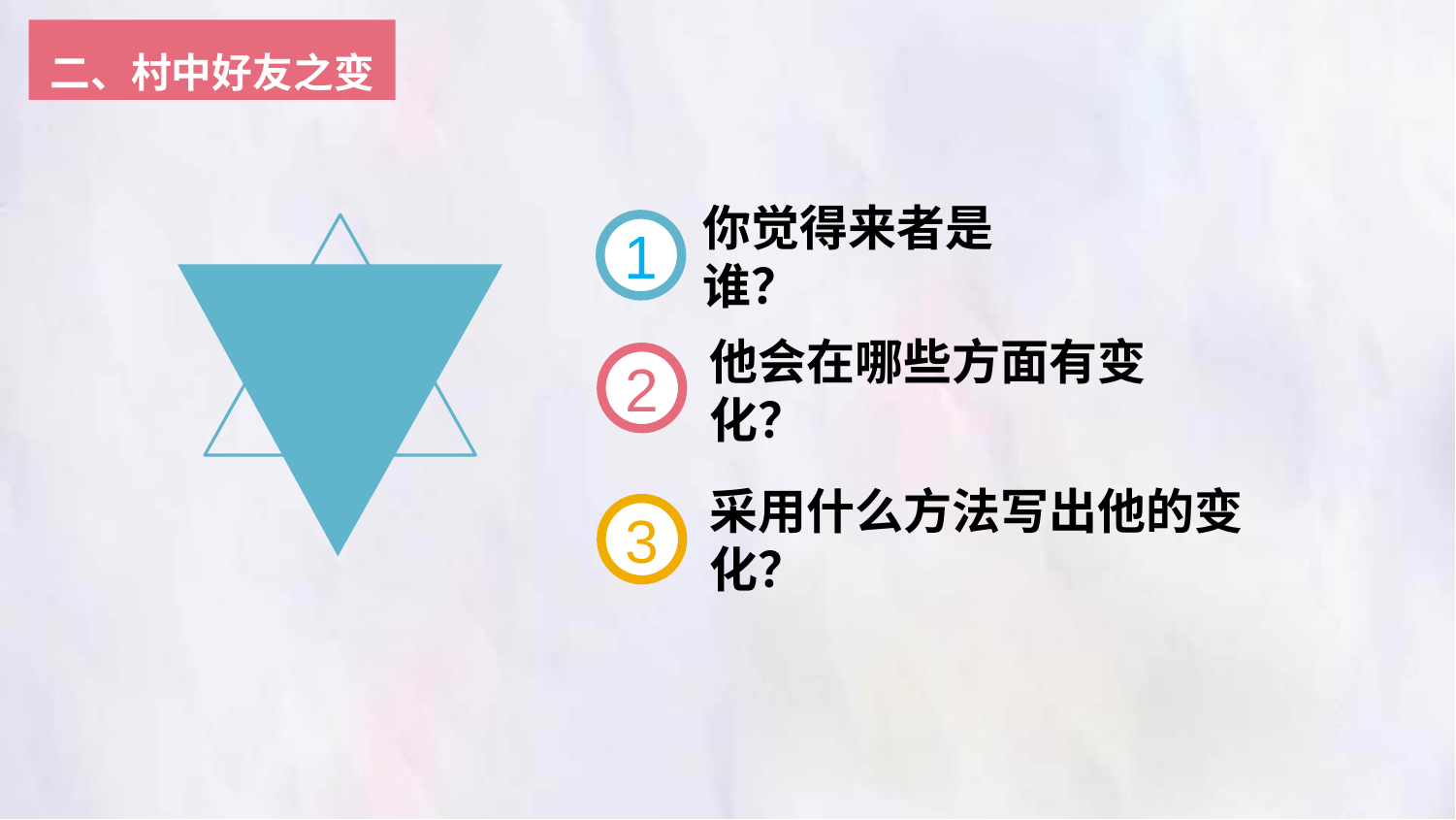

二、村中好友之变
1

你觉得来者是谁？
2
他会在哪些方面有变化？
3
采用什么方法写出他的变化？